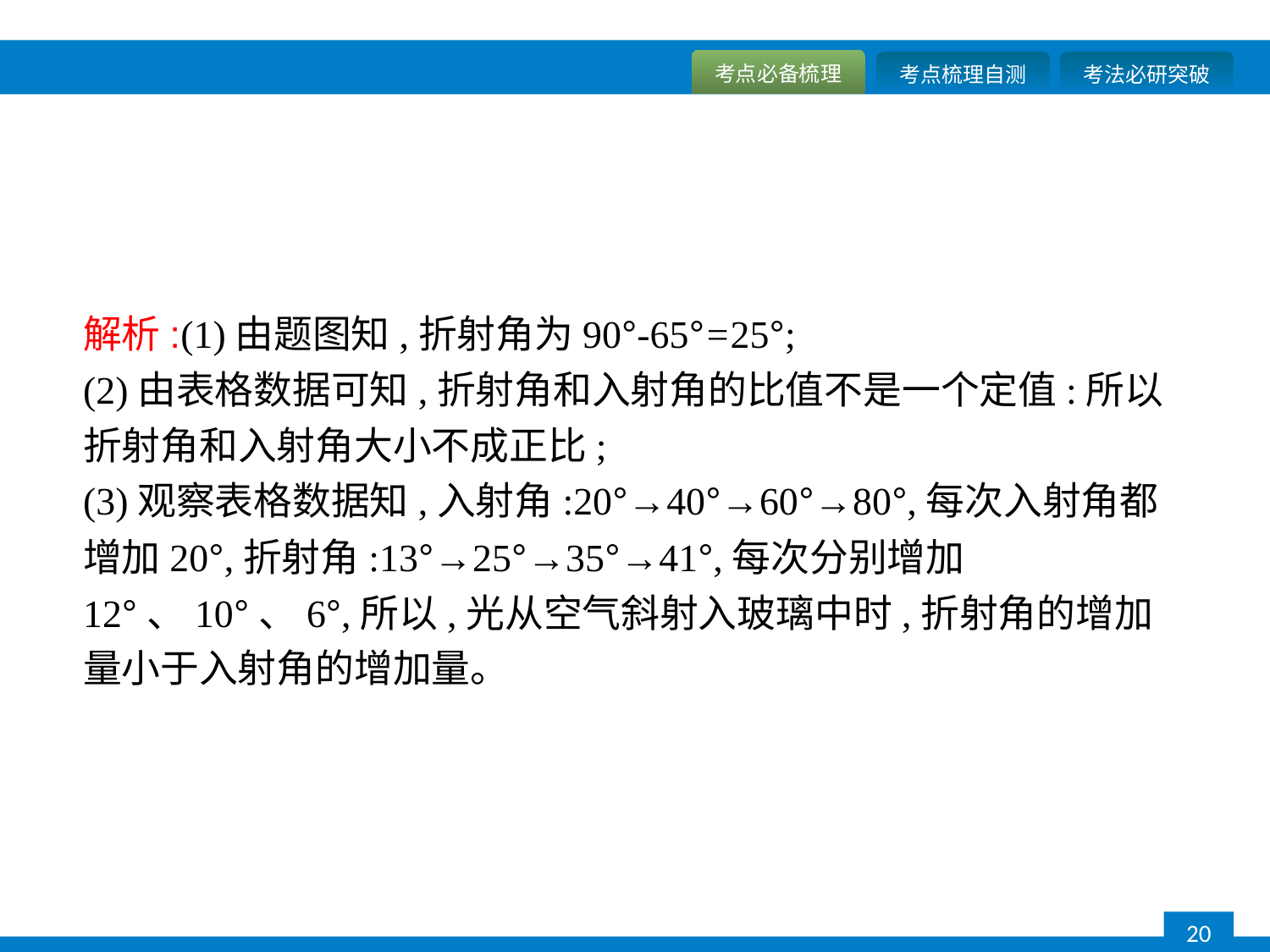

解析:(1)由题图知,折射角为90°-65°=25°;
(2)由表格数据可知,折射角和入射角的比值不是一个定值:所以折射角和入射角大小不成正比;
(3)观察表格数据知,入射角:20°→40°→60°→80°,每次入射角都增加20°,折射角:13°→25°→35°→41°,每次分别增加12°、10°、6°,所以,光从空气斜射入玻璃中时,折射角的增加量小于入射角的增加量。